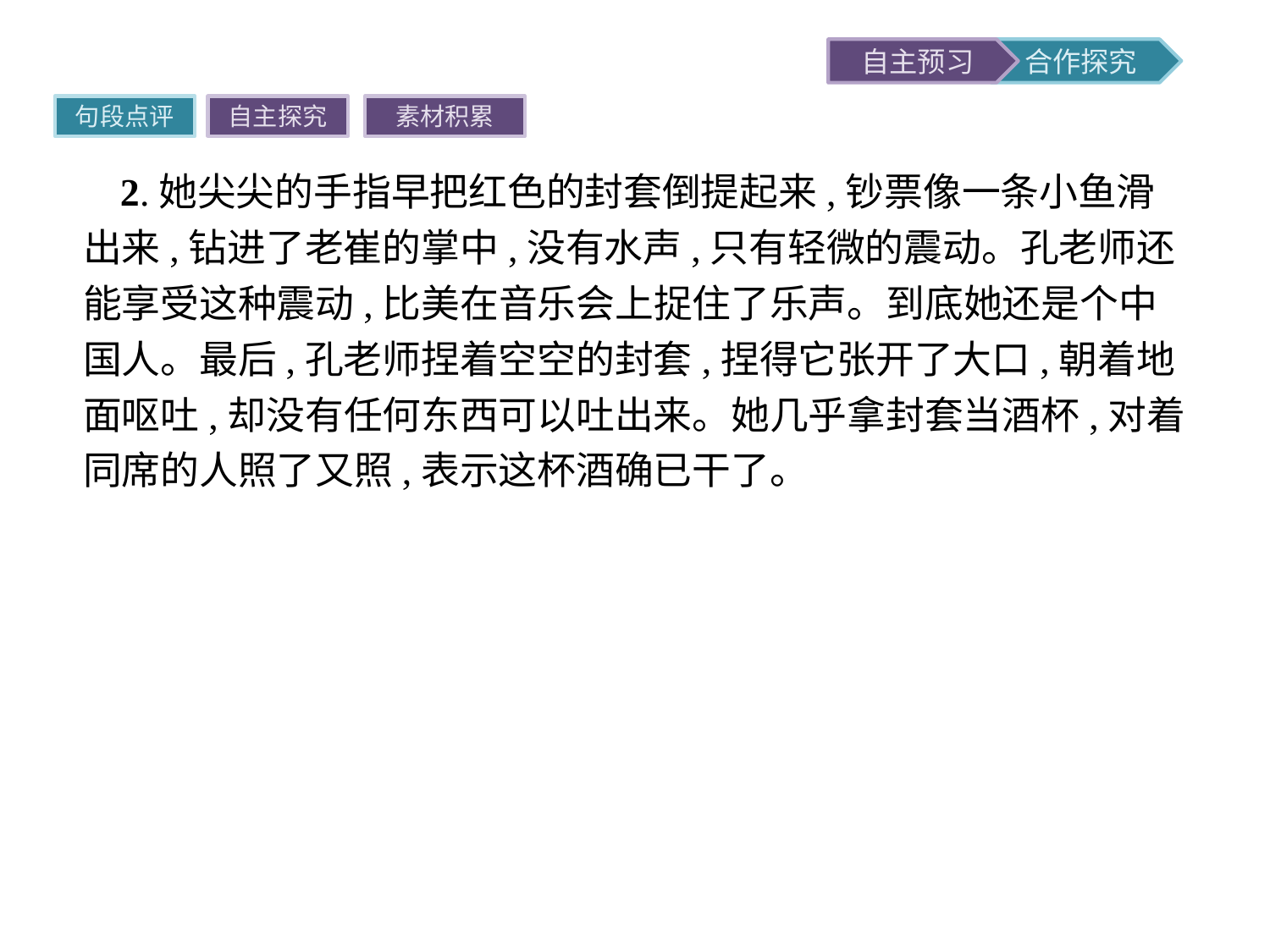

句段点评
自主探究
素材积累
2.她尖尖的手指早把红色的封套倒提起来,钞票像一条小鱼滑出来,钻进了老崔的掌中,没有水声,只有轻微的震动。孔老师还能享受这种震动,比美在音乐会上捉住了乐声。到底她还是个中国人。最后,孔老师捏着空空的封套,捏得它张开了大口,朝着地面呕吐,却没有任何东西可以吐出来。她几乎拿封套当酒杯,对着同席的人照了又照,表示这杯酒确已干了。
点评老崔拿着红包请孔老师给自己的儿子起名,没有想到在自己的国家里很正常的事情,到了美国却要另当别论:一则风俗习惯不同,二则校规校纪不允许。孔老师在秘书小姐、清洁工人、警卫的注视下,将钱退还了老崔,只留下了那个代表幸运和祝福的红封套,遵守了学校的规定,又顾全了老崔的面子。在此,漫画式的描写刻画,夸张、比喻、拟人手法的运用,使文章妙趣横生。